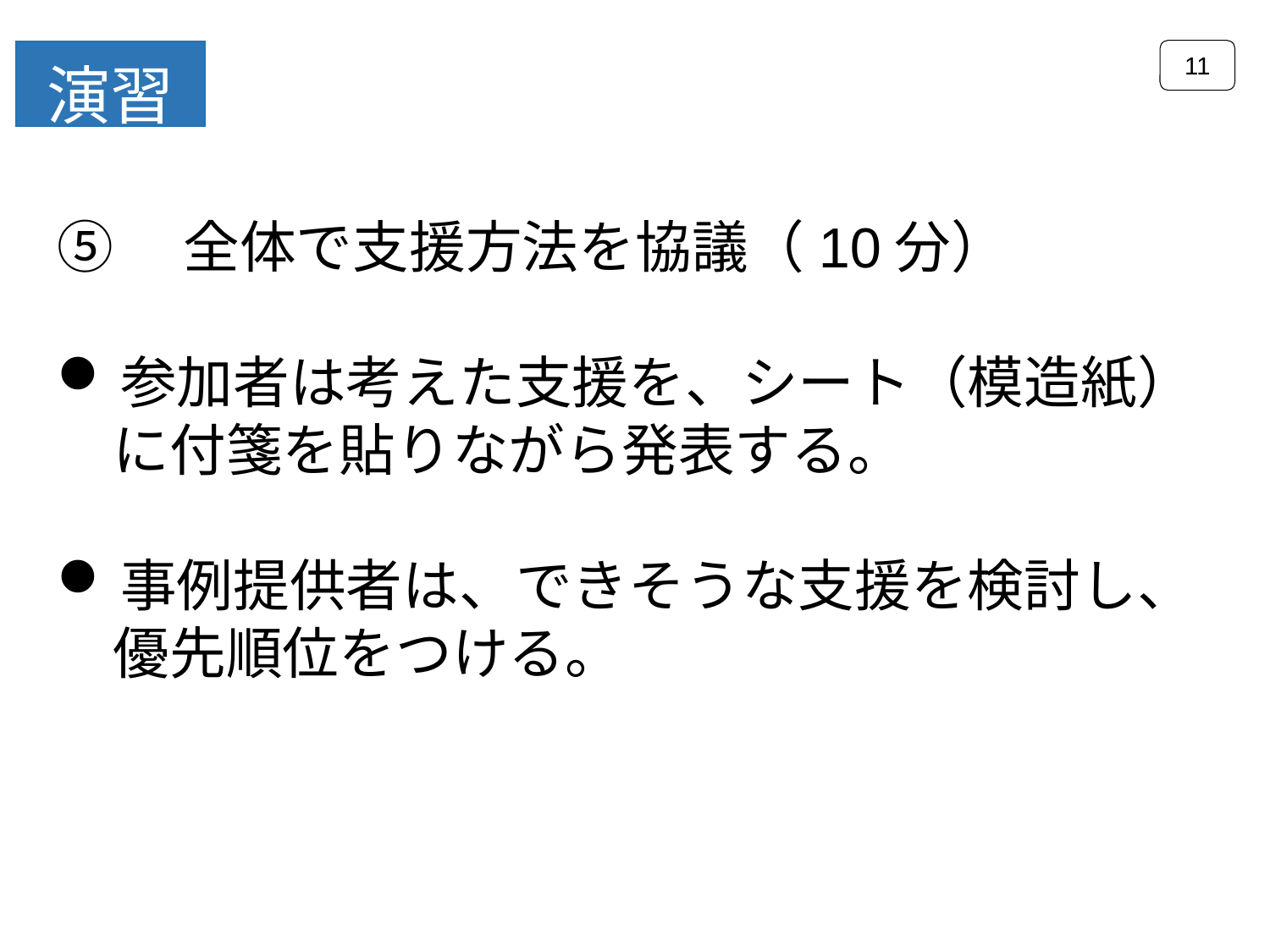

11
演習
⑤　全体で支援方法を協議（10分）

参加者は考えた支援を、シート（模造紙）
　に付箋を貼りながら発表する。

事例提供者は、できそうな支援を検討し、
　優先順位をつける。